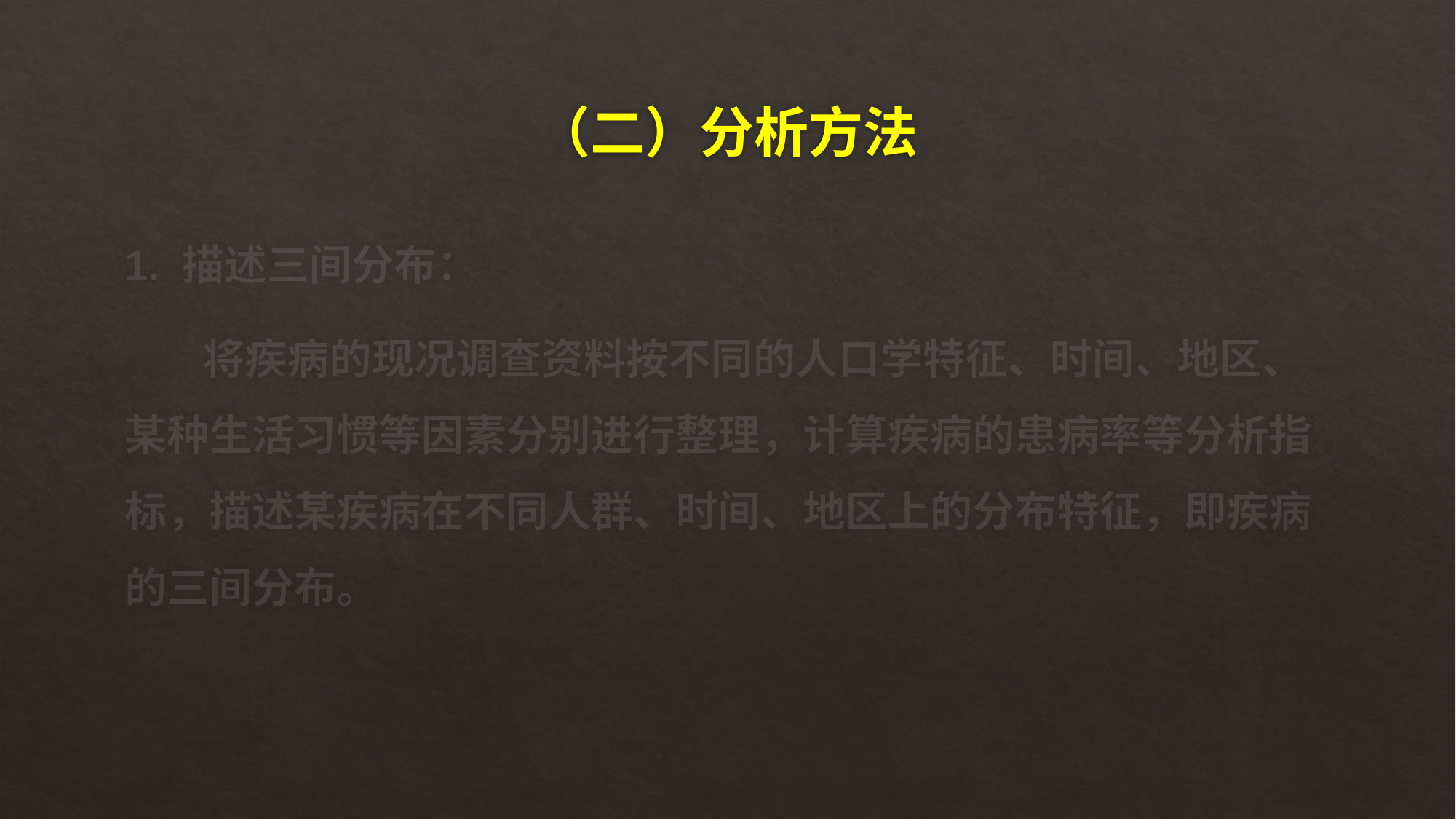

# （二）分析方法
1. 描述三间分布：
       将疾病的现况调查资料按不同的人口学特征、时间、地区、某种生活习惯等因素分别进行整理，计算疾病的患病率等分析指标，描述某疾病在不同人群、时间、地区上的分布特征，即疾病的三间分布。